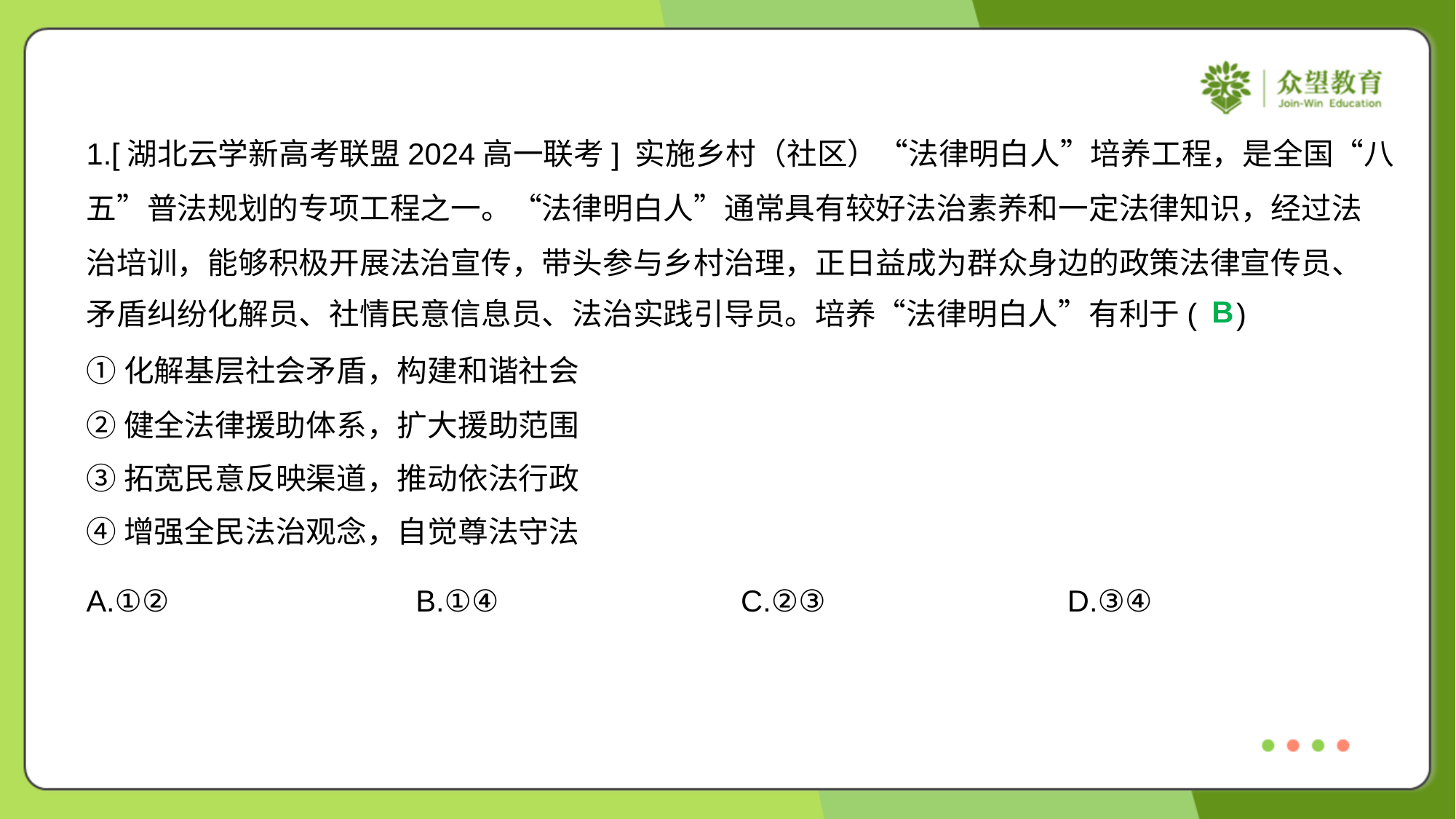

1.[湖北云学新高考联盟2024高一联考] 实施乡村（社区）“法律明白人”培养工程，是全国“八
五”普法规划的专项工程之一。“法律明白人”通常具有较好法治素养和一定法律知识，经过法
治培训，能够积极开展法治宣传，带头参与乡村治理，正日益成为群众身边的政策法律宣传员、
矛盾纠纷化解员、社情民意信息员、法治实践引导员。培养“法律明白人”有利于(     )
B
①化解基层社会矛盾，构建和谐社会
②健全法律援助体系，扩大援助范围
③拓宽民意反映渠道，推动依法行政
④增强全民法治观念，自觉尊法守法
A.①②	B.①④	C.②③	D.③④